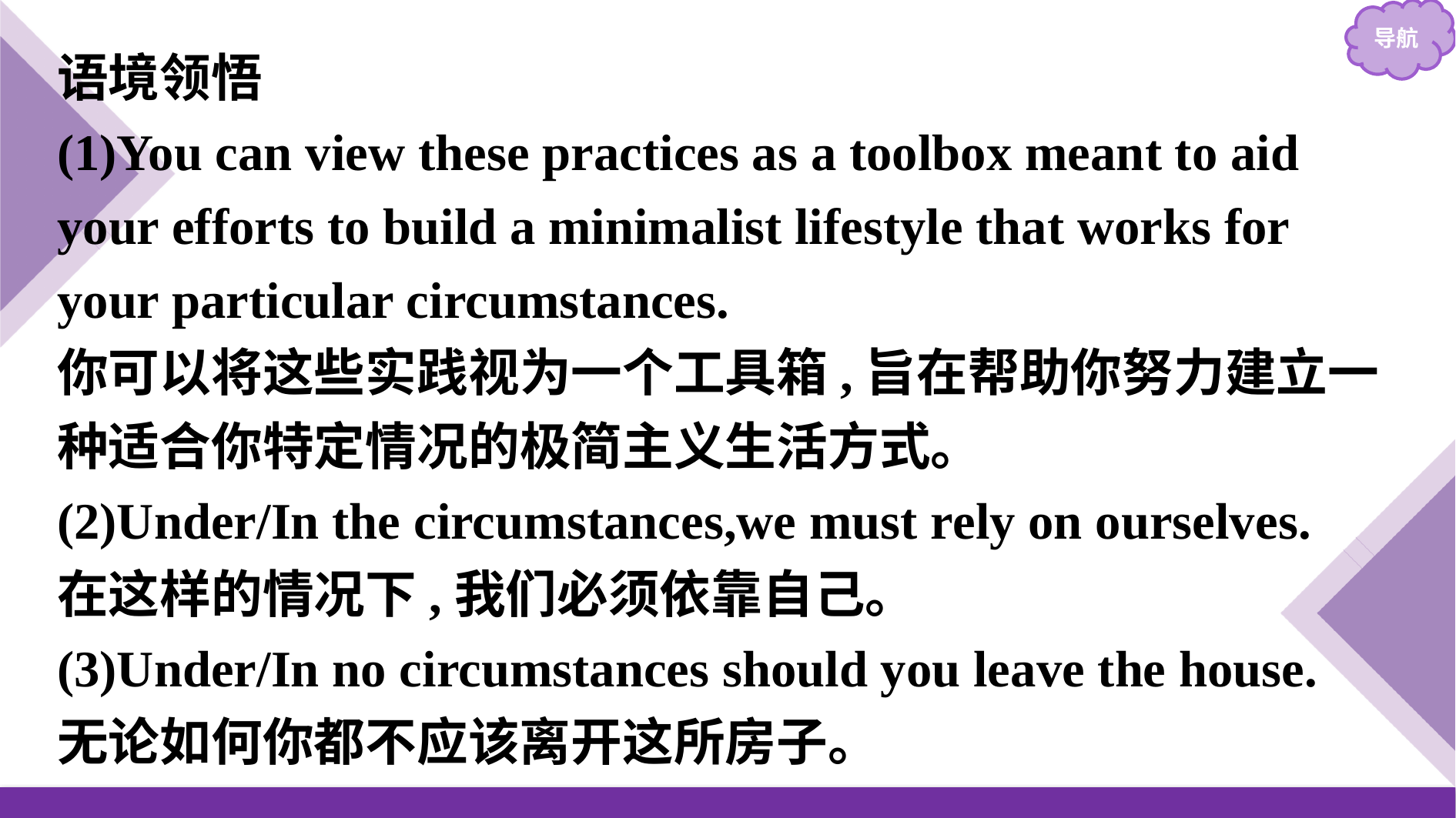

语境领悟
(1)You can view these practices as a toolbox meant to aid your efforts to build a minimalist lifestyle that works for your particular circumstances.
你可以将这些实践视为一个工具箱,旨在帮助你努力建立一种适合你特定情况的极简主义生活方式。
(2)Under/In the circumstances,we must rely on ourselves.
在这样的情况下,我们必须依靠自己。
(3)Under/In no circumstances should you leave the house.
无论如何你都不应该离开这所房子。